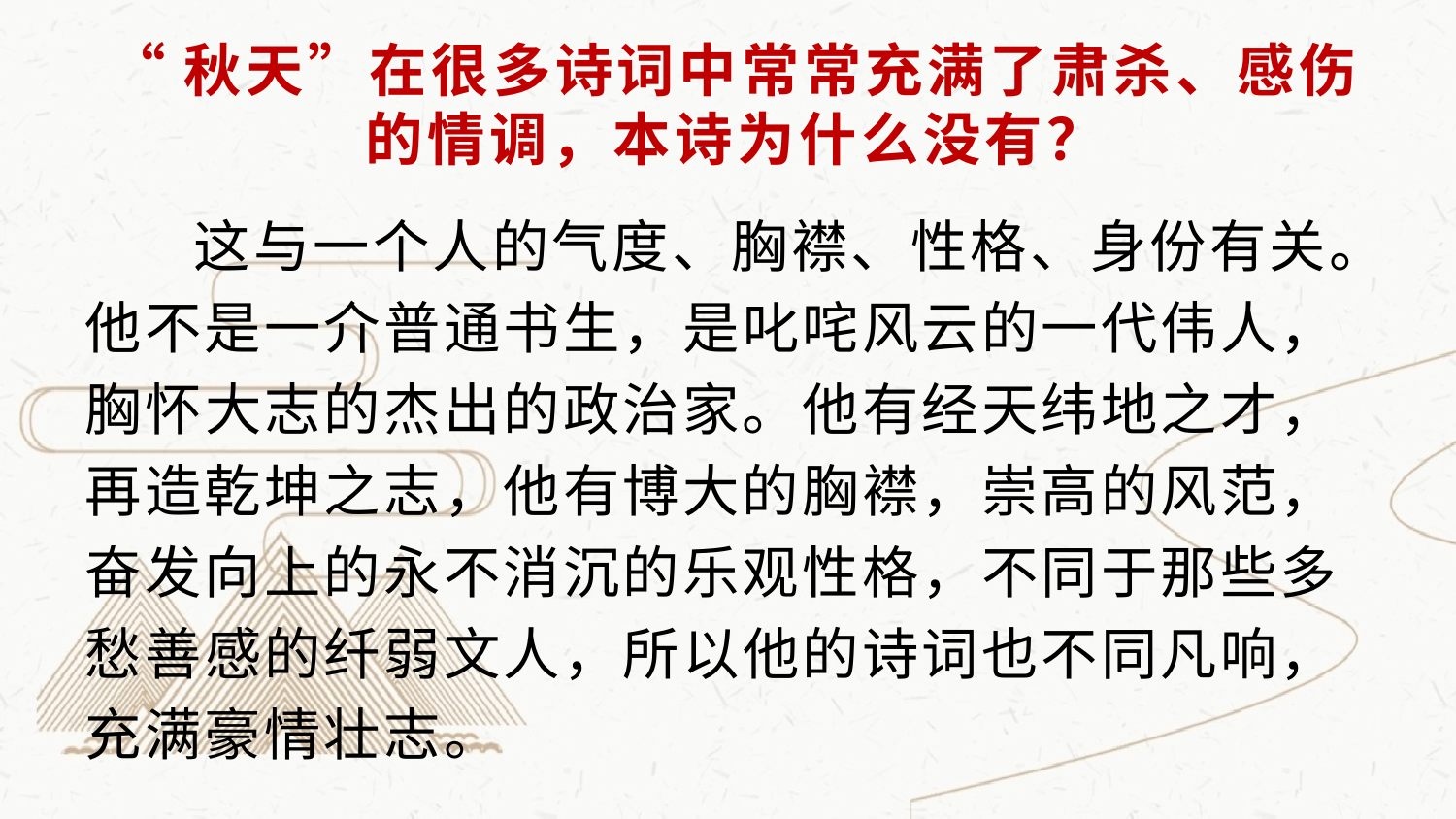

“秋天”在很多诗词中常常充满了肃杀、感伤的情调，本诗为什么没有？
      这与一个人的气度、胸襟、性格、身份有关。他不是一介普通书生，是叱咤风云的一代伟人，胸怀大志的杰出的政治家。他有经天纬地之才，再造乾坤之志，他有博大的胸襟，崇高的风范，奋发向上的永不消沉的乐观性格，不同于那些多愁善感的纤弱文人，所以他的诗词也不同凡响，充满豪情壮志。